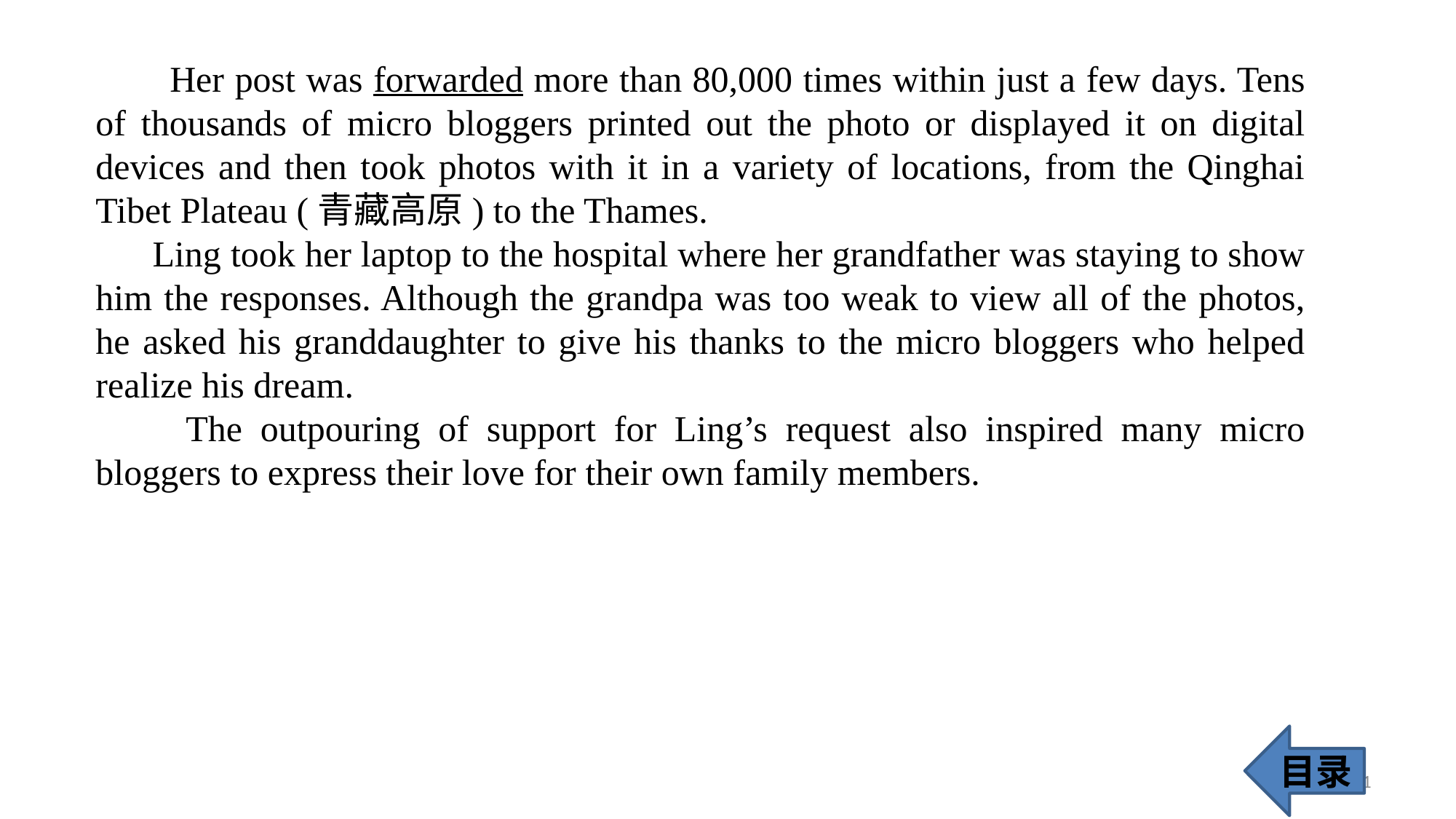

Her post was forwarded more than 80,000 times within just a few days. Tens of thousands of micro bloggers printed out the photo or displayed it on digital devices and then took photos with it in a variety of locations, from the Qinghai Tibet Plateau (青藏高原) to the Thames.
      Ling took her laptop to the hospital where her grandfather was staying to show him the responses. Although the grandpa was too weak to view all of the photos, he asked his granddaughter to give his thanks to the micro bloggers who helped realize his dream.
     The outpouring of support for Ling’s request also inspired many micro bloggers to express their love for their own family members.
目录
31